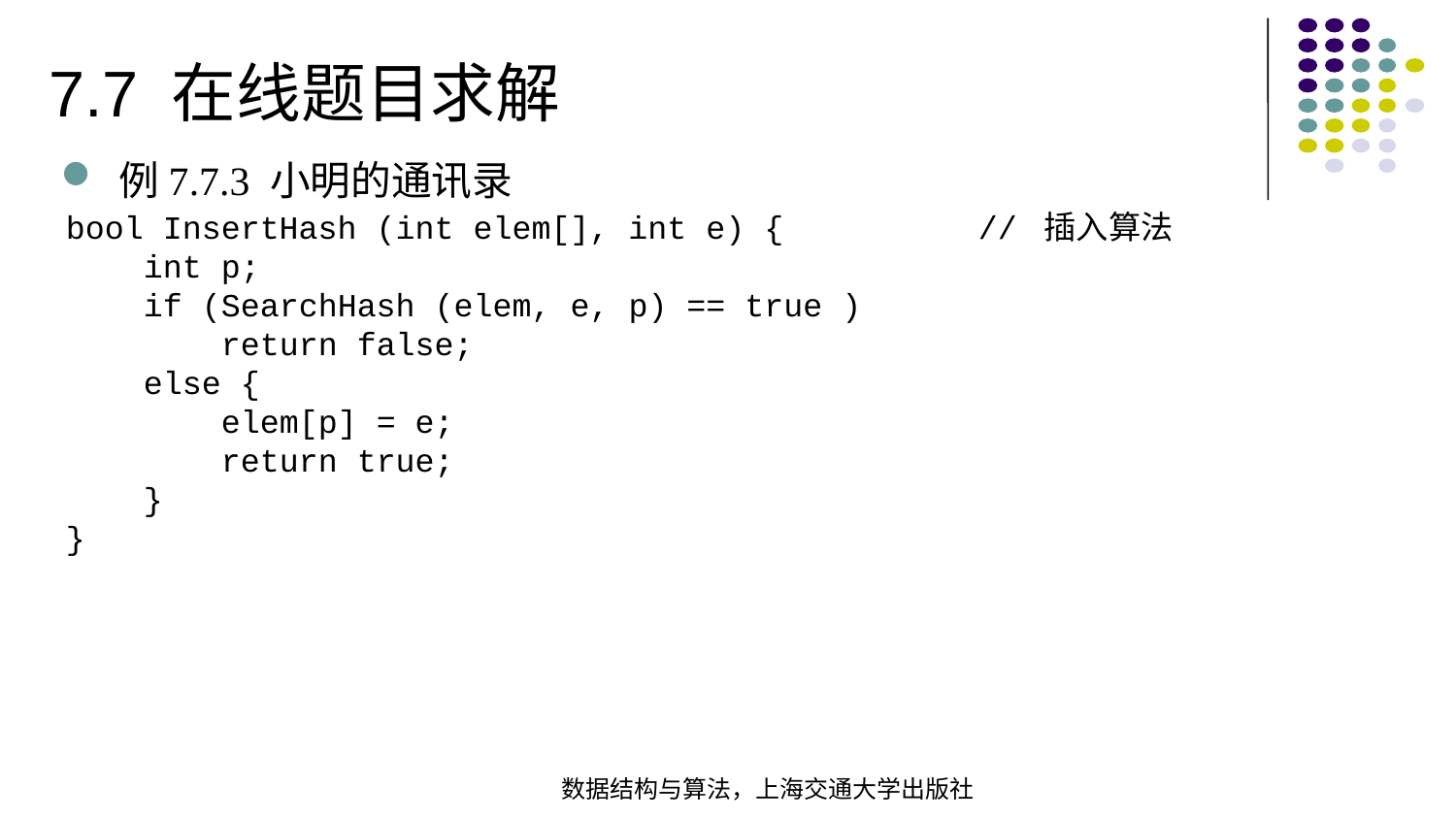

7.7 在线题目求解
例7.7.3 小明的通讯录
bool InsertHash (int elem[], int e) {          // 插入算法     int p;    if (SearchHash (elem, e, p) == true )        return false;    else {        elem[p] = e;        return true;    }
}